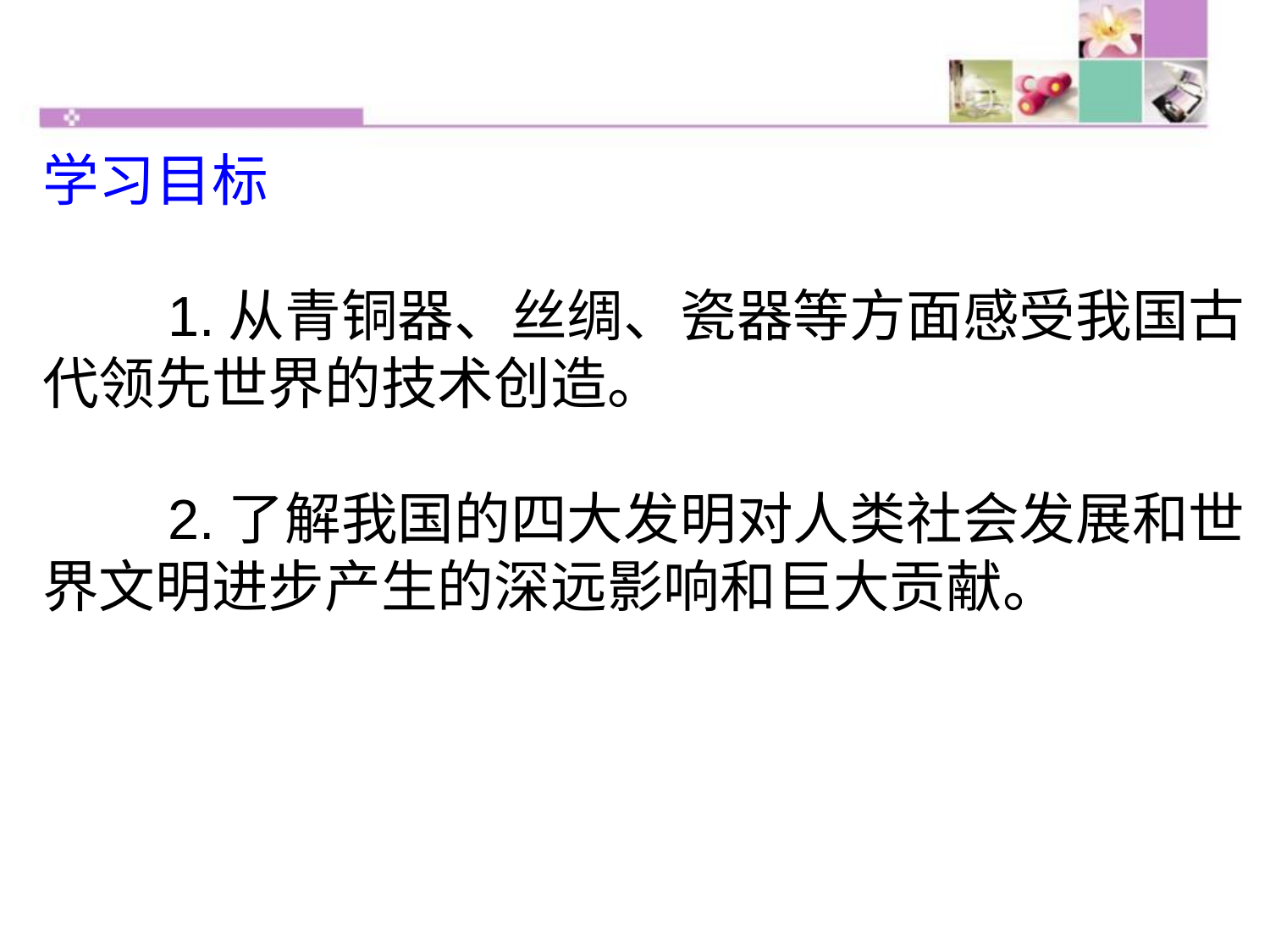

学习目标

        1.从青铜器、丝绸、瓷器等方面感受我国古代领先世界的技术创造。

        2.了解我国的四大发明对人类社会发展和世界文明进步产生的深远影响和巨大贡献。